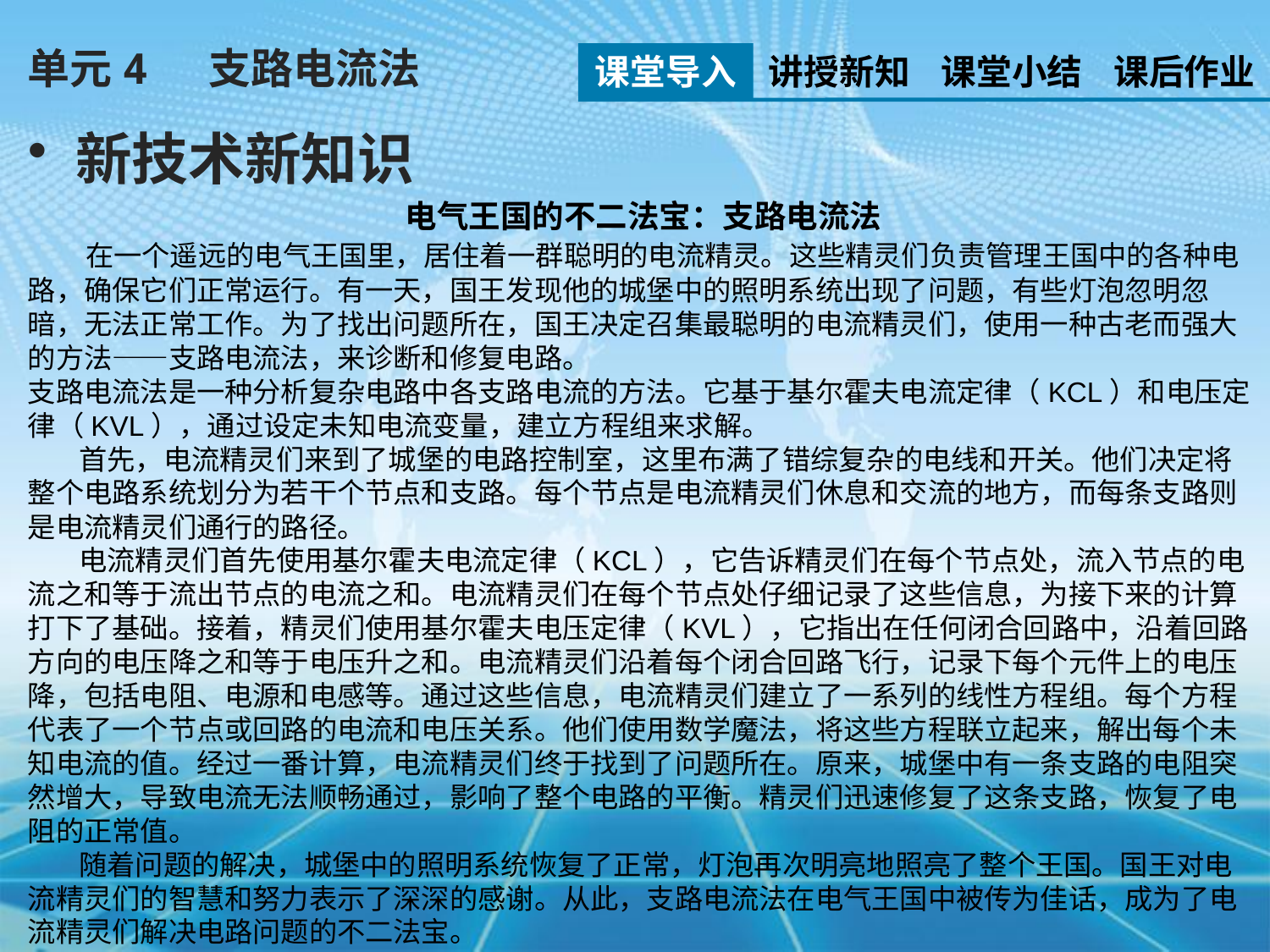

单元4  支路电流法
课堂导入
讲授新知
课堂小结
课后作业
新技术新知识

电气王国的不二法宝：支路电流法
       在一个遥远的电气王国里，居住着一群聪明的电流精灵。这些精灵们负责管理王国中的各种电路，确保它们正常运行。有一天，国王发现他的城堡中的照明系统出现了问题，有些灯泡忽明忽暗，无法正常工作。为了找出问题所在，国王决定召集最聪明的电流精灵们，使用一种古老而强大的方法——支路电流法，来诊断和修复电路。
支路电流法是一种分析复杂电路中各支路电流的方法。它基于基尔霍夫电流定律（KCL）和电压定律（KVL），通过设定未知电流变量，建立方程组来求解。
       首先，电流精灵们来到了城堡的电路控制室，这里布满了错综复杂的电线和开关。他们决定将整个电路系统划分为若干个节点和支路。每个节点是电流精灵们休息和交流的地方，而每条支路则是电流精灵们通行的路径。
       电流精灵们首先使用基尔霍夫电流定律（KCL），它告诉精灵们在每个节点处，流入节点的电流之和等于流出节点的电流之和。电流精灵们在每个节点处仔细记录了这些信息，为接下来的计算打下了基础。接着，精灵们使用基尔霍夫电压定律（KVL），它指出在任何闭合回路中，沿着回路方向的电压降之和等于电压升之和。电流精灵们沿着每个闭合回路飞行，记录下每个元件上的电压降，包括电阻、电源和电感等。通过这些信息，电流精灵们建立了一系列的线性方程组。每个方程代表了一个节点或回路的电流和电压关系。他们使用数学魔法，将这些方程联立起来，解出每个未知电流的值。经过一番计算，电流精灵们终于找到了问题所在。原来，城堡中有一条支路的电阻突然增大，导致电流无法顺畅通过，影响了整个电路的平衡。精灵们迅速修复了这条支路，恢复了电阻的正常值。
       随着问题的解决，城堡中的照明系统恢复了正常，灯泡再次明亮地照亮了整个王国。国王对电流精灵们的智慧和努力表示了深深的感谢。从此，支路电流法在电气王国中被传为佳话，成为了电流精灵们解决电路问题的不二法宝。